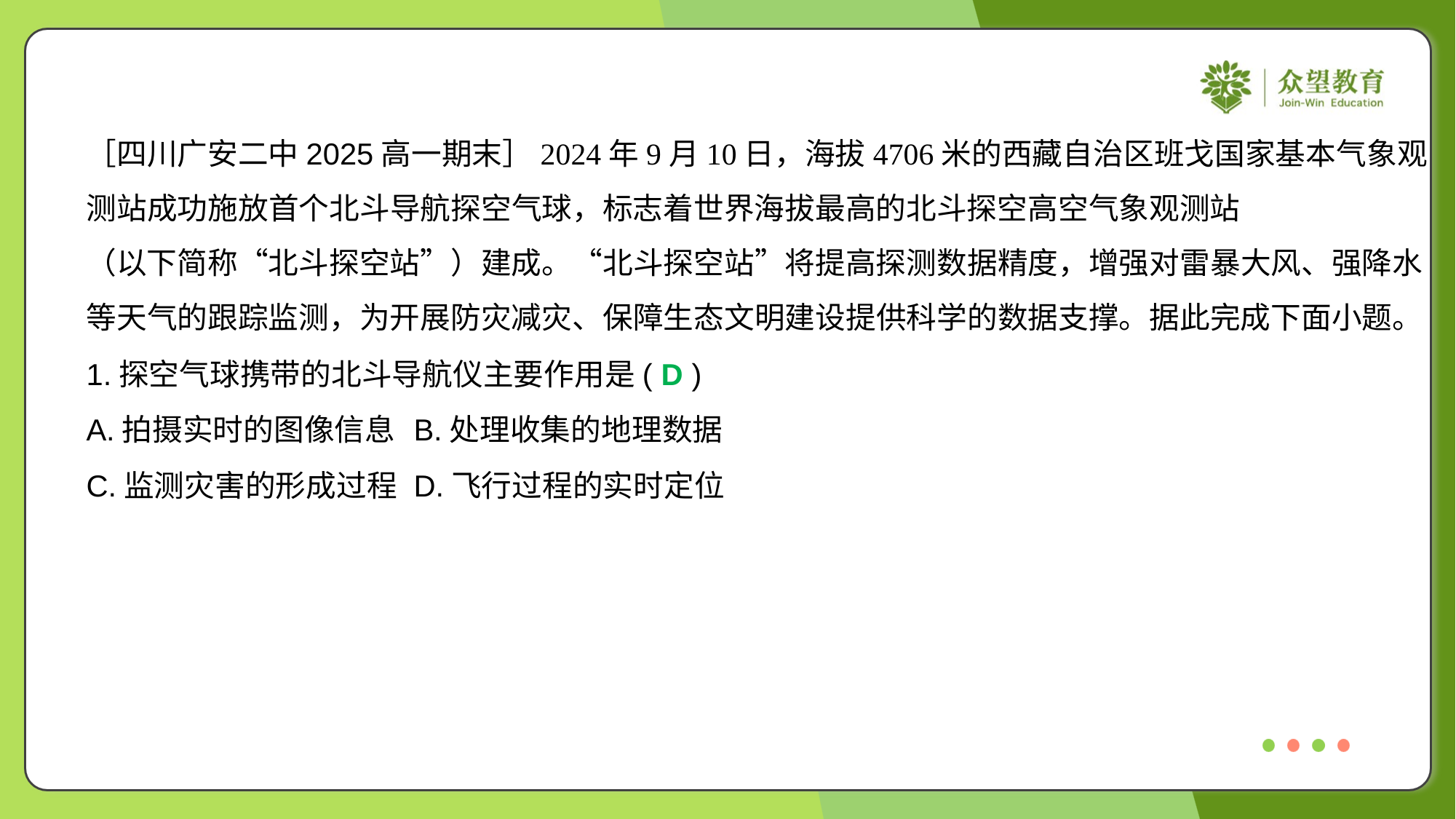

［四川广安二中2025高一期末］2024年9月10日，海拔4706米的西藏自治区班戈国家基本气象观
测站成功施放首个北斗导航探空气球，标志着世界海拔最高的北斗探空高空气象观测站
（以下简称“北斗探空站”）建成。“北斗探空站”将提高探测数据精度，增强对雷暴大风、强降水
等天气的跟踪监测，为开展防灾减灾、保障生态文明建设提供科学的数据支撑。据此完成下面小题。
1.探空气球携带的北斗导航仪主要作用是(     )
D
A.拍摄实时的图像信息	B.处理收集的地理数据
C.监测灾害的形成过程	D.飞行过程的实时定位